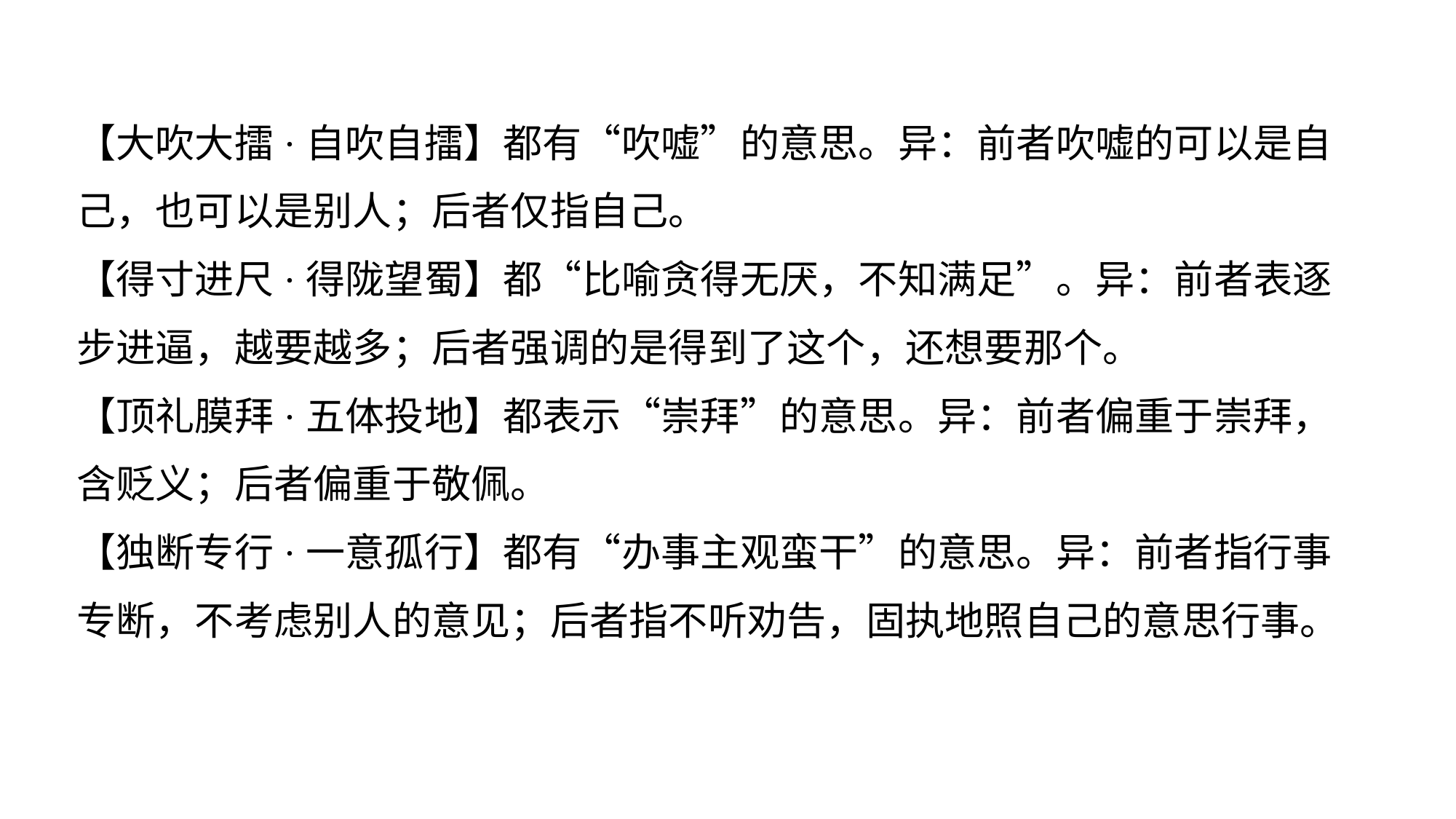

【大吹大擂·自吹自擂】都有“吹嘘”的意思。异：前者吹嘘的可以是自己，也可以是别人；后者仅指自己。
【得寸进尺·得陇望蜀】都“比喻贪得无厌，不知满足”。异：前者表逐步进逼，越要越多；后者强调的是得到了这个，还想要那个。
【顶礼膜拜·五体投地】都表示“崇拜”的意思。异：前者偏重于崇拜，含贬义；后者偏重于敬佩。
【独断专行·一意孤行】都有“办事主观蛮干”的意思。异：前者指行事专断，不考虑别人的意见；后者指不听劝告，固执地照自己的意思行事。